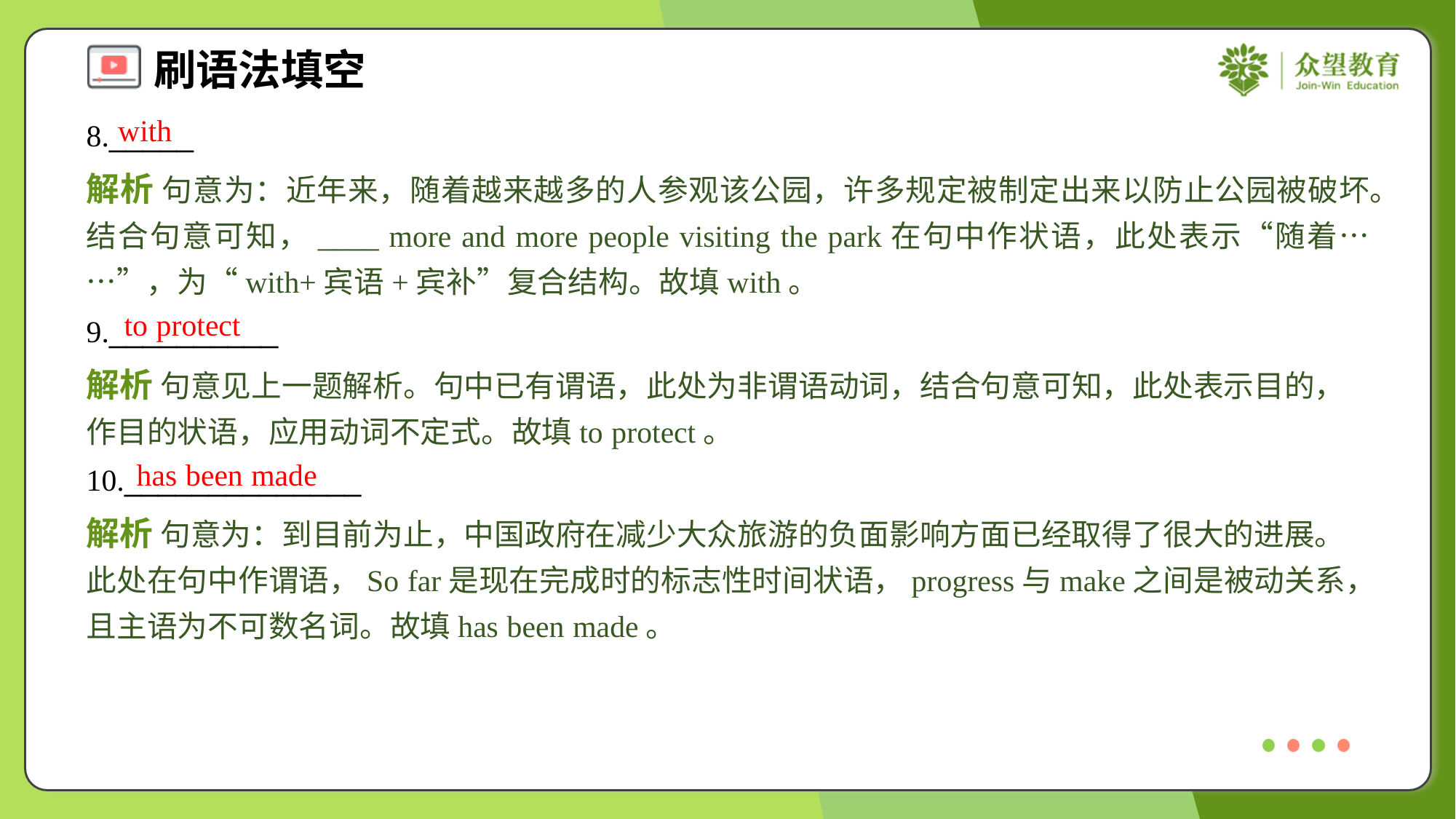

with
8._____
解析 句意为：近年来，随着越来越多的人参观该公园，许多规定被制定出来以防止公园被破坏。结合句意可知，____ more and more people visiting the park在句中作状语，此处表示“随着……”，为“with+宾语+宾补”复合结构。故填with。
to protect
9.__________
解析 句意见上一题解析。句中已有谓语，此处为非谓语动词，结合句意可知，此处表示目的，作目的状语，应用动词不定式。故填to protect。
has been made
10.______________
解析 句意为：到目前为止，中国政府在减少大众旅游的负面影响方面已经取得了很大的进展。此处在句中作谓语，So far是现在完成时的标志性时间状语，progress与make之间是被动关系，且主语为不可数名词。故填has been made。